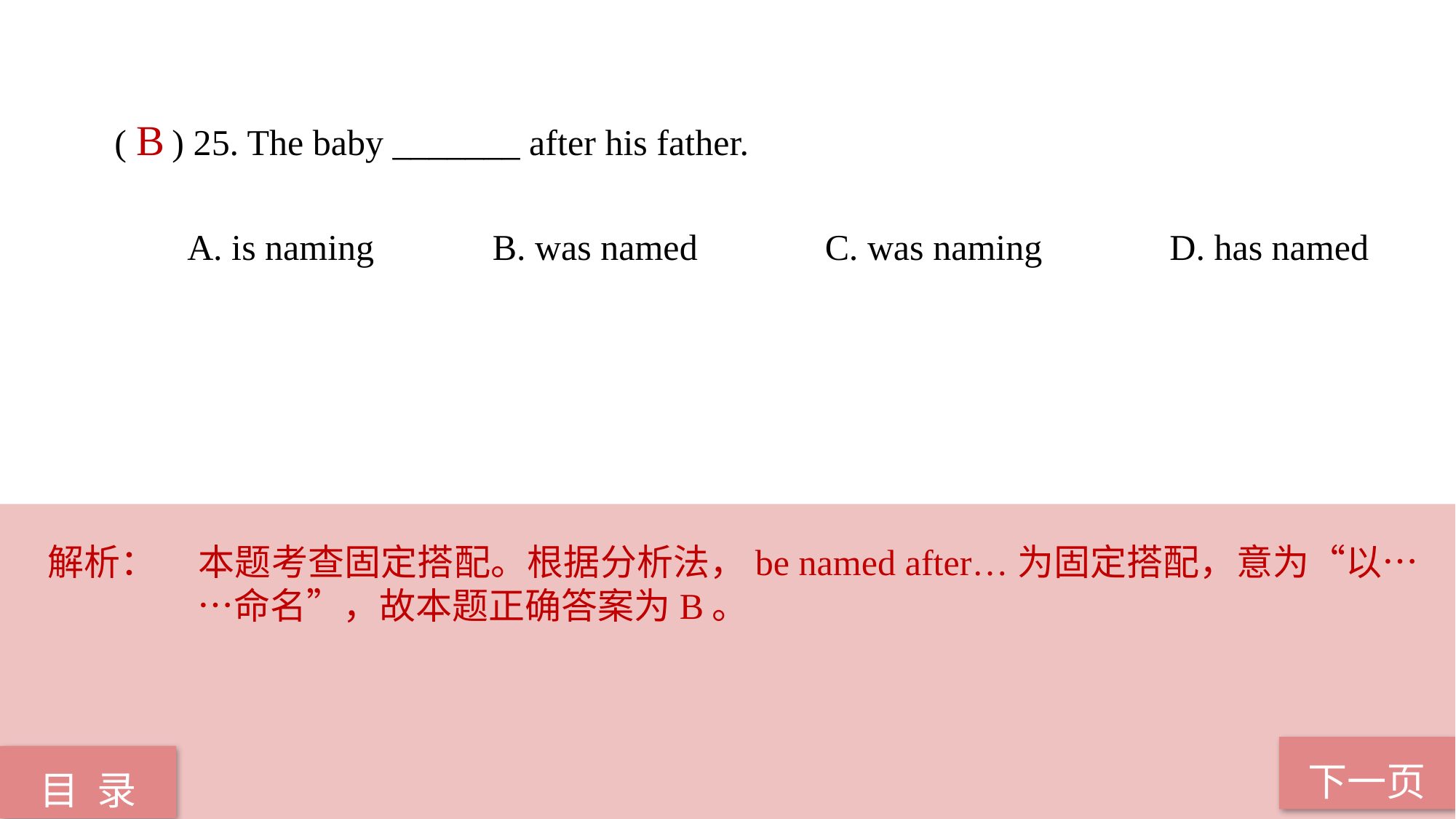

(     ) 25. The baby _______ after his father.

        A. is naming             B. was named              C. was naming              D. has named
B
解析：	本题考查固定搭配。根据分析法，be named after…为固定搭配，意为“以……命名”，故本题正确答案为B。
下一页